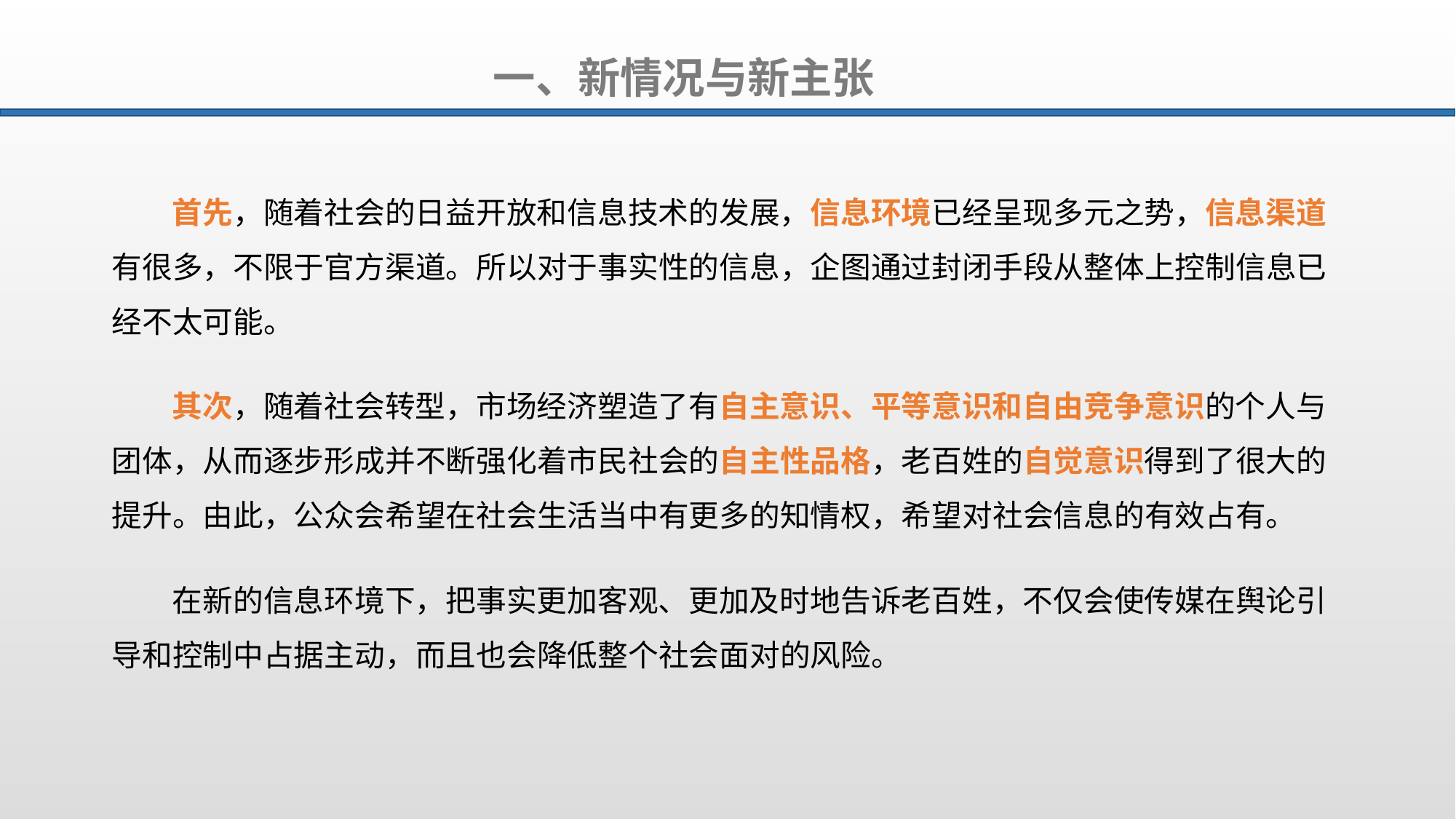

一、新情况与新主张

首先，随着社会的日益开放和信息技术的发展，信息环境已经呈现多元之势，信息渠道有很多，不限于官方渠道。所以对于事实性的信息，企图通过封闭手段从整体上控制信息已经不太可能。
其次，随着社会转型，市场经济塑造了有自主意识、平等意识和自由竞争意识的个人与团体，从而逐步形成并不断强化着市民社会的自主性品格，老百姓的自觉意识得到了很大的提升。由此，公众会希望在社会生活当中有更多的知情权，希望对社会信息的有效占有。
在新的信息环境下，把事实更加客观、更加及时地告诉老百姓，不仅会使传媒在舆论引导和控制中占据主动，而且也会降低整个社会面对的风险。